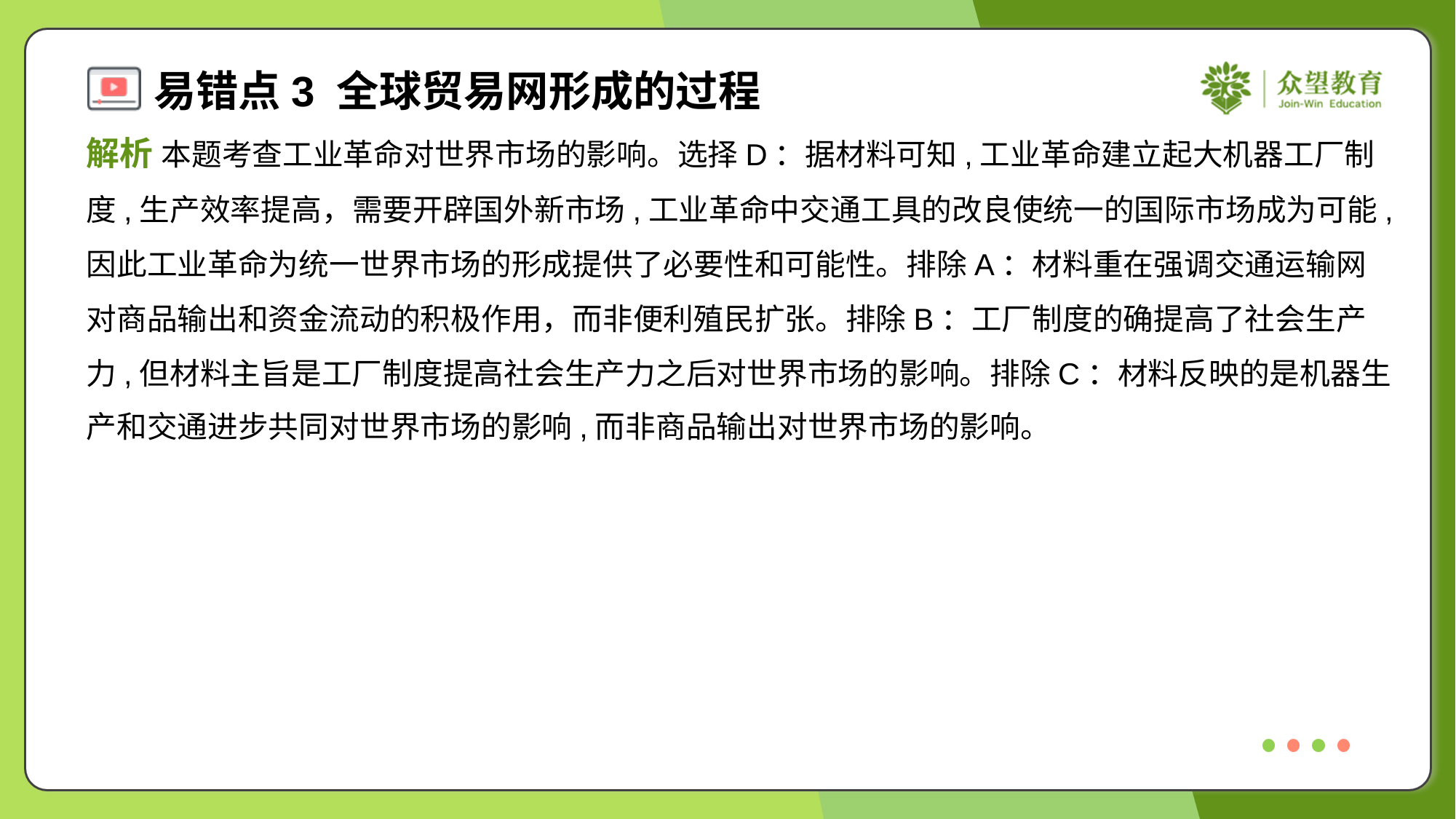

解析 本题考查工业革命对世界市场的影响。选择D：据材料可知,工业革命建立起大机器工厂制
度,生产效率提高，需要开辟国外新市场,工业革命中交通工具的改良使统一的国际市场成为可能,
因此工业革命为统一世界市场的形成提供了必要性和可能性。排除A：材料重在强调交通运输网
对商品输出和资金流动的积极作用，而非便利殖民扩张。排除B：工厂制度的确提高了社会生产
力,但材料主旨是工厂制度提高社会生产力之后对世界市场的影响。排除C：材料反映的是机器生
产和交通进步共同对世界市场的影响,而非商品输出对世界市场的影响。